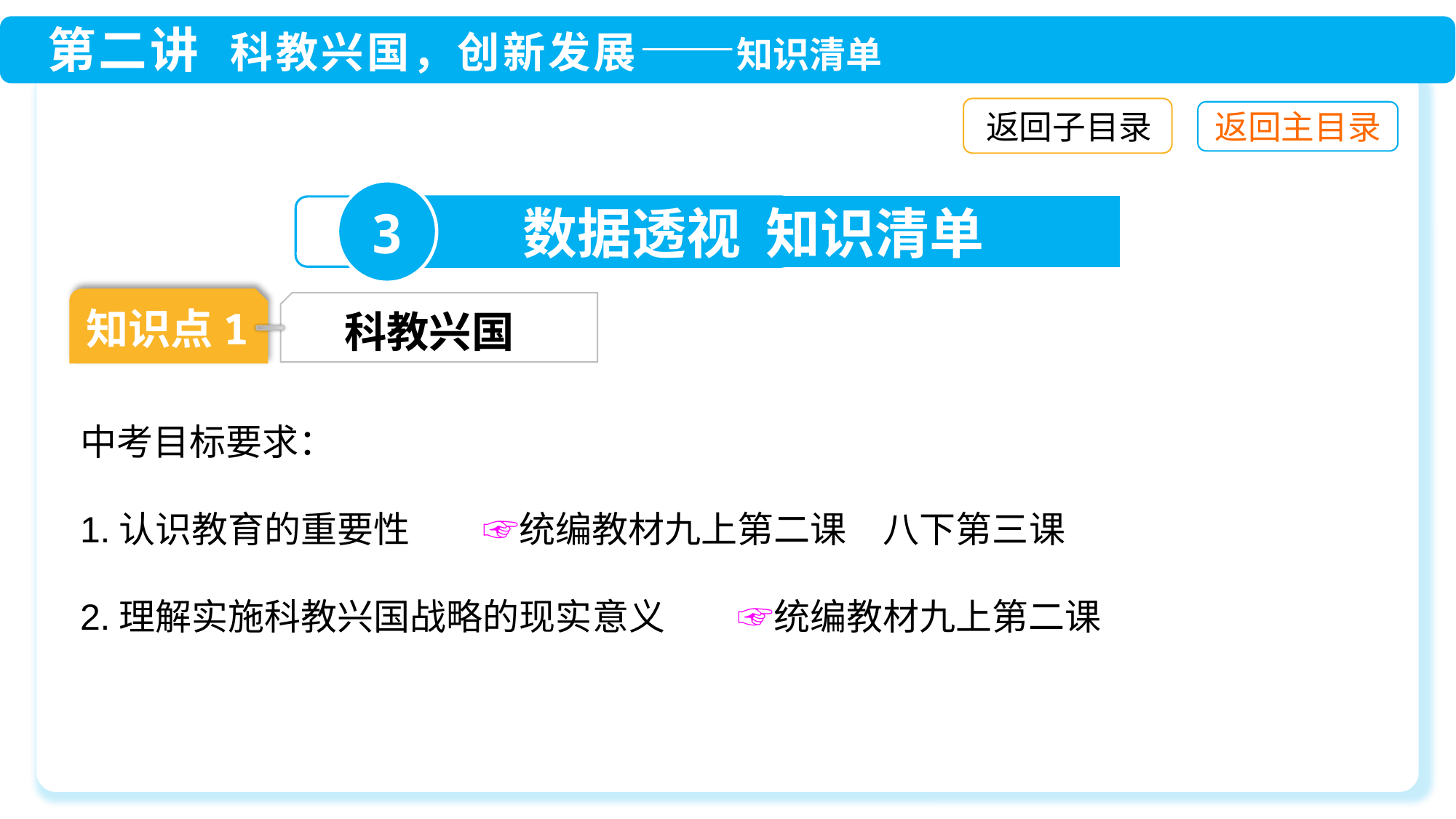

返回子目录
3

数据透视  知识清单
知识点1
科教兴国

中考目标要求：
1.认识教育的重要性　　☞统编教材九上第二课　八下第三课
2.理解实施科教兴国战略的现实意义　　☞统编教材九上第二课